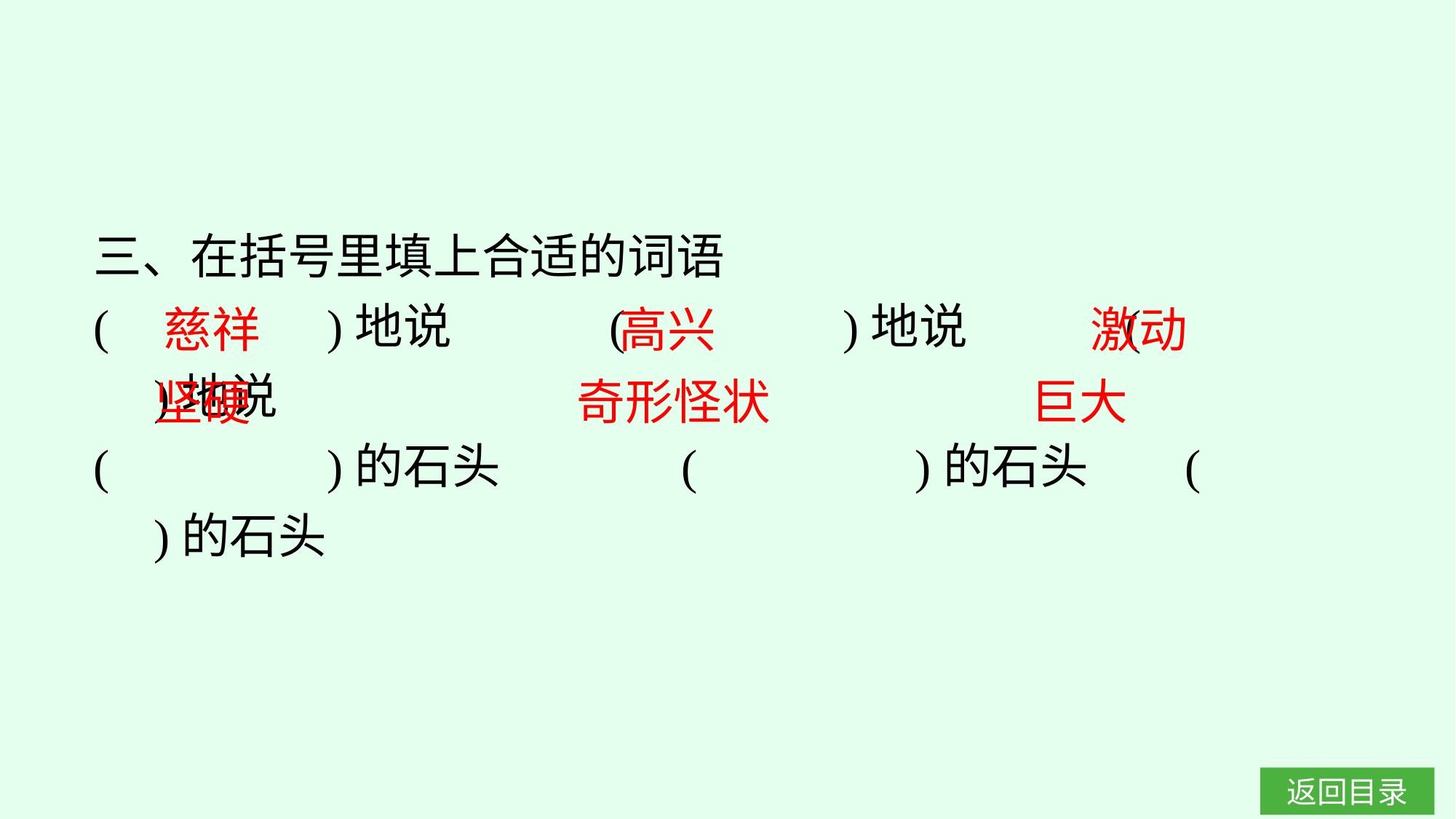

三、在括号里填上合适的词语
(　　　　)地说　　　(　　　　)地说　　　(　　　　)地说
(　　　　)的石头	       (　　　　)的石头   	(　　　　)的石头
激动
慈祥
高兴
巨大
奇形怪状
坚硬